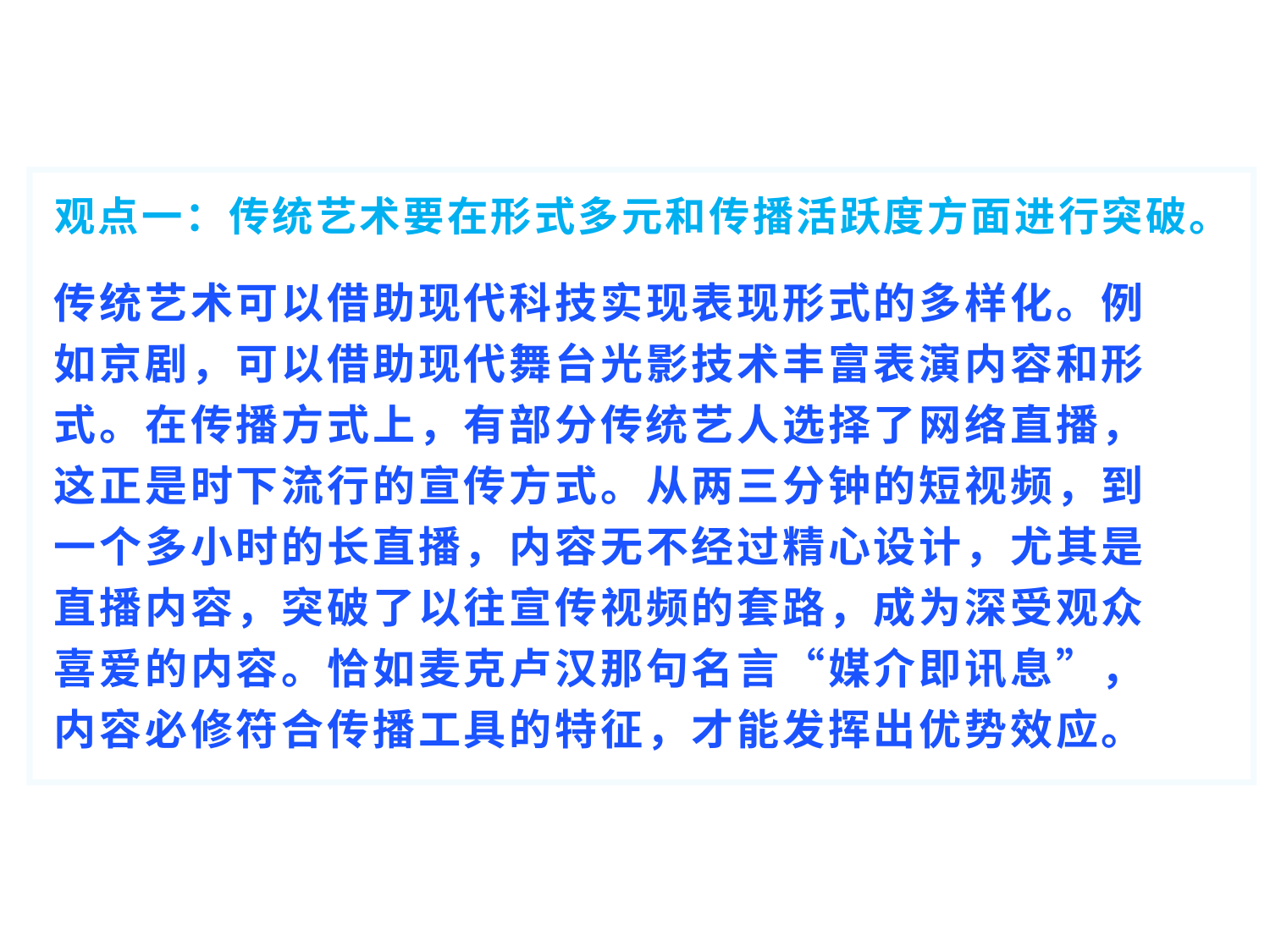

观点一：传统艺术要在形式多元和传播活跃度方面进行突破。
传统艺术可以借助现代科技实现表现形式的多样化。例如京剧，可以借助现代舞台光影技术丰富表演内容和形式。在传播方式上，有部分传统艺人选择了网络直播，这正是时下流行的宣传方式。从两三分钟的短视频，到一个多小时的长直播，内容无不经过精心设计，尤其是直播内容，突破了以往宣传视频的套路，成为深受观众喜爱的内容。恰如麦克卢汉那句名言“媒介即讯息”，内容必修符合传播工具的特征，才能发挥出优势效应。